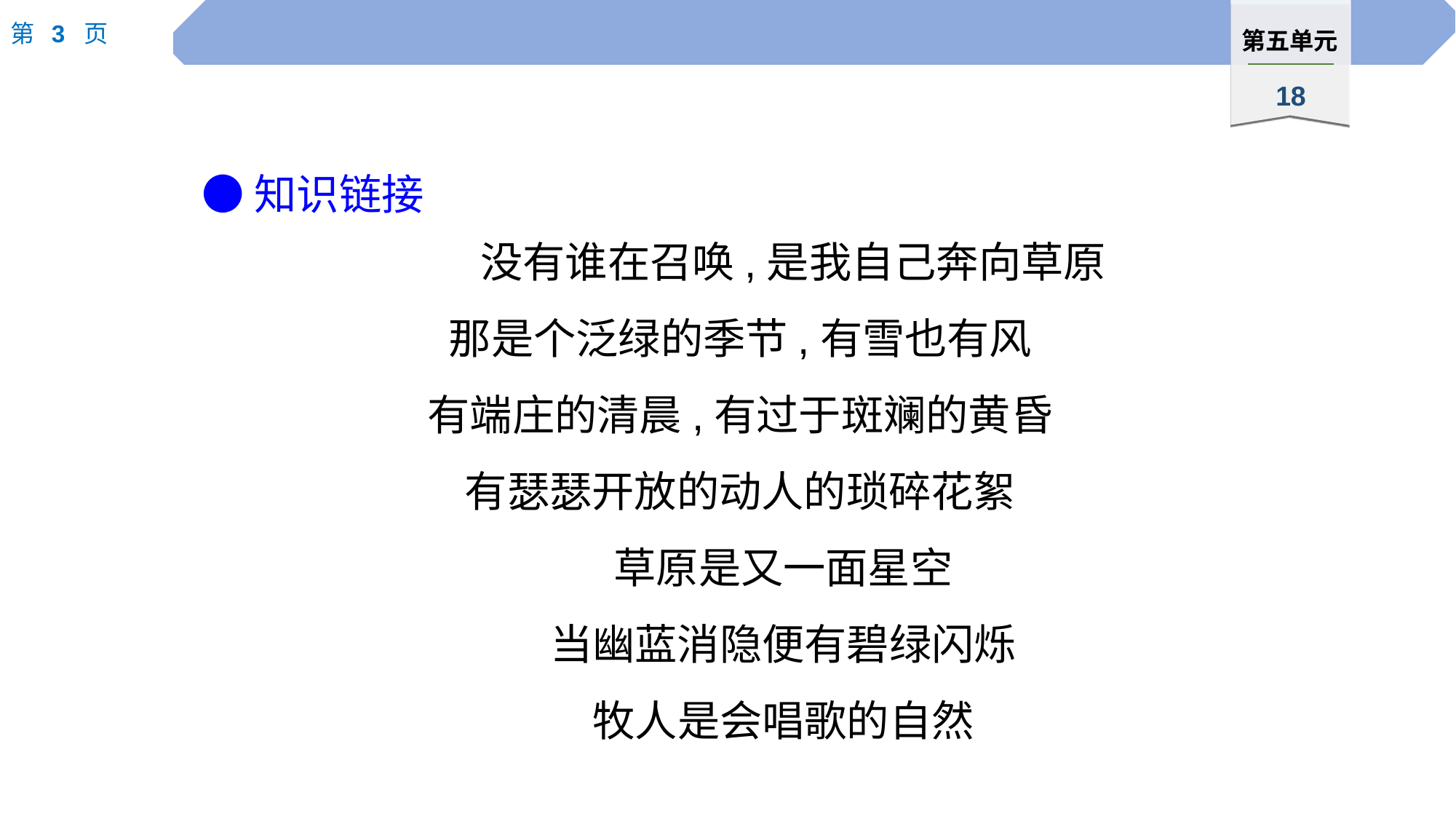

●知识链接
 没有谁在召唤,是我自己奔向草原
那是个泛绿的季节,有雪也有风
有端庄的清晨,有过于斑斓的黄昏
有瑟瑟开放的动人的琐碎花絮
草原是又一面星空
当幽蓝消隐便有碧绿闪烁
牧人是会唱歌的自然